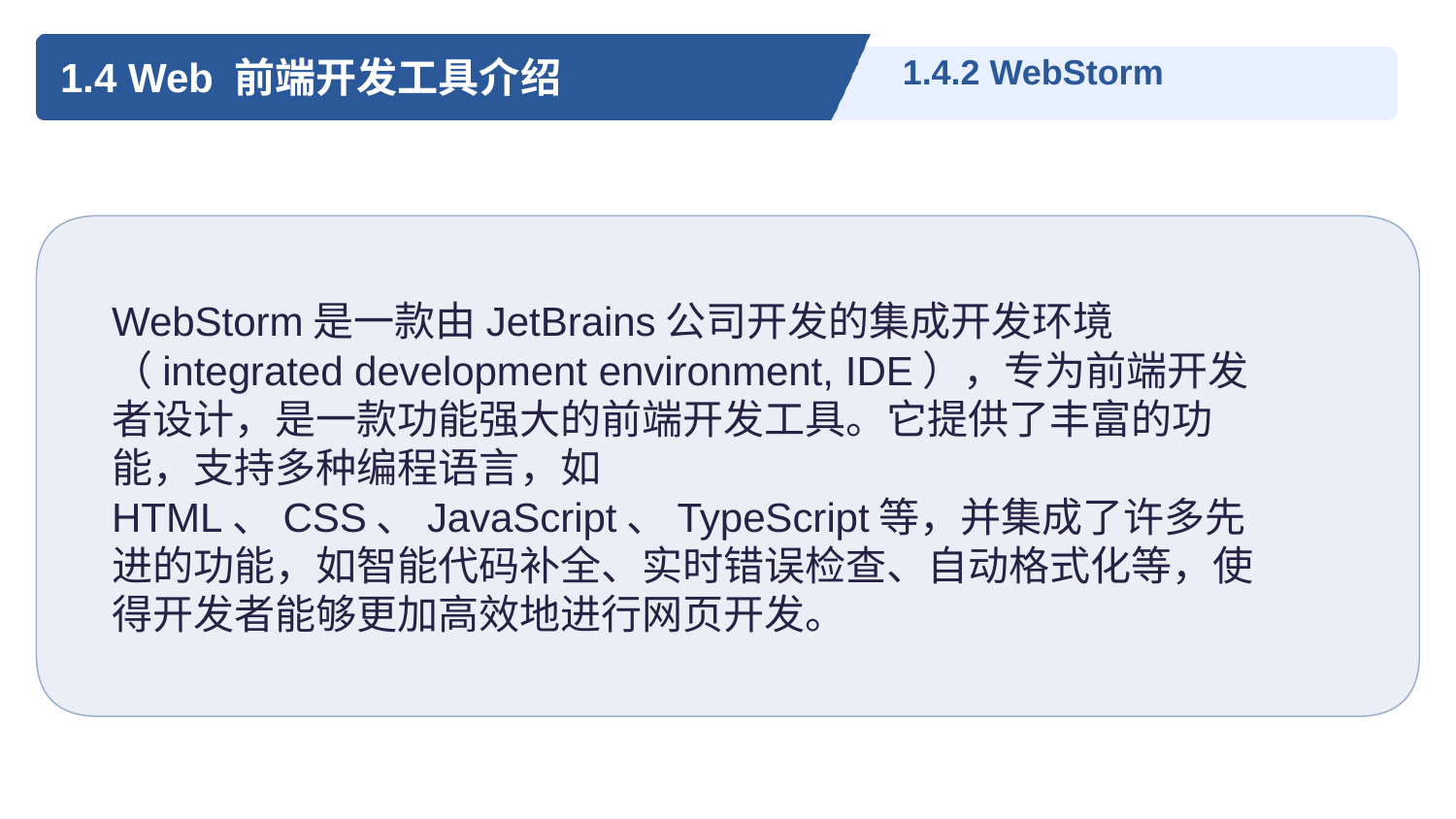

1.4 Web 前端开发工具介绍
1.4.2 WebStorm

WebStorm是一款由JetBrains公司开发的集成开发环境（integrated development environment, IDE），专为前端开发者设计，是一款功能强大的前端开发工具。它提供了丰富的功能，支持多种编程语言，如HTML、CSS、JavaScript、TypeScript等，并集成了许多先进的功能，如智能代码补全、实时错误检查、自动格式化等，使得开发者能够更加高效地进行网页开发。